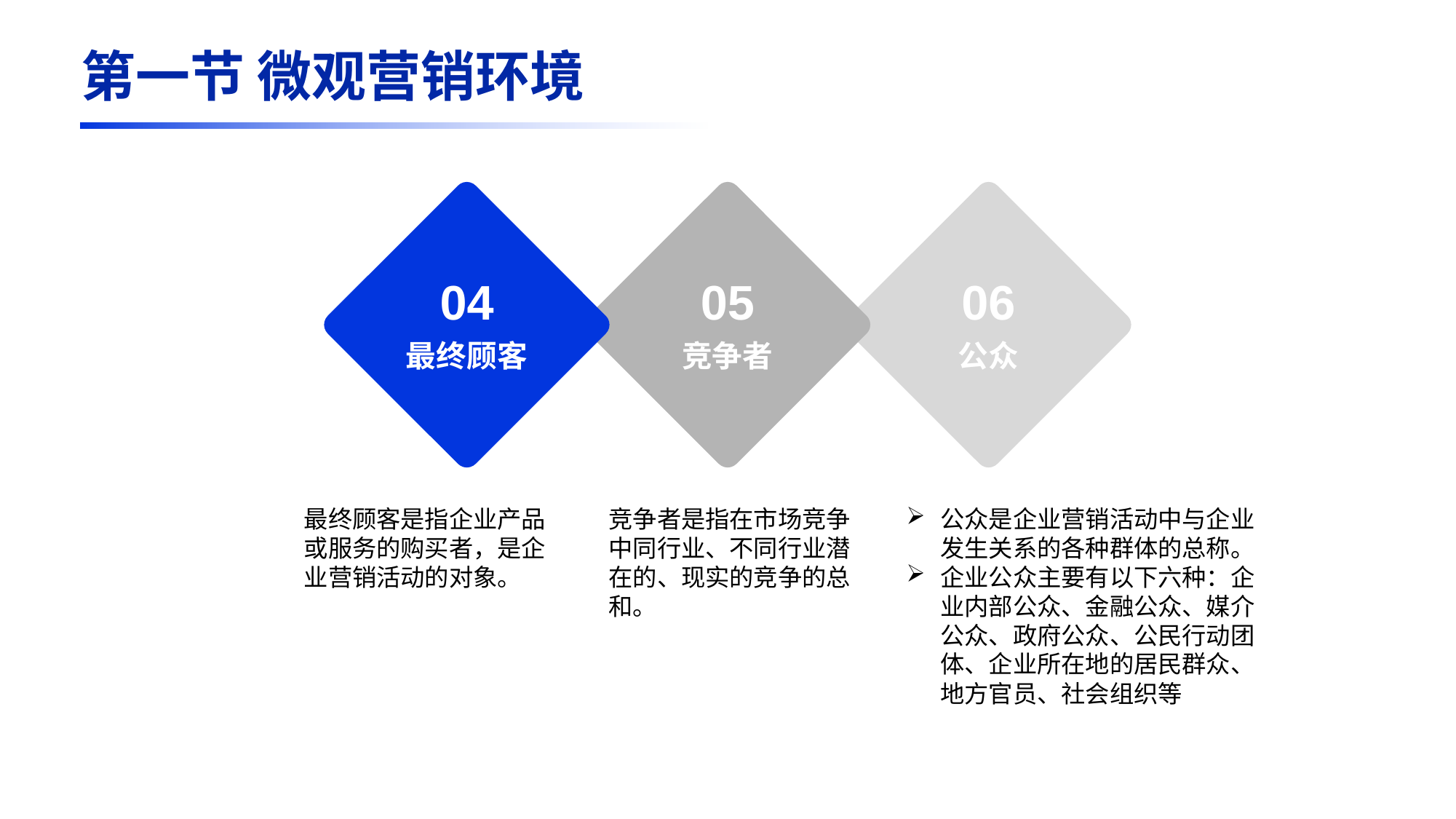

第一节 微观营销环境

04
05
06
最终顾客
竞争者
公众
最终顾客是指企业产品或服务的购买者，是企业营销活动的对象。
竞争者是指在市场竞争中同行业、不同行业潜在的、现实的竞争的总和。
公众是企业营销活动中与企业发生关系的各种群体的总称。
企业公众主要有以下六种：企业内部公众、金融公众、媒介公众、政府公众、公民行动团体、企业所在地的居民群众、地方官员、社会组织等